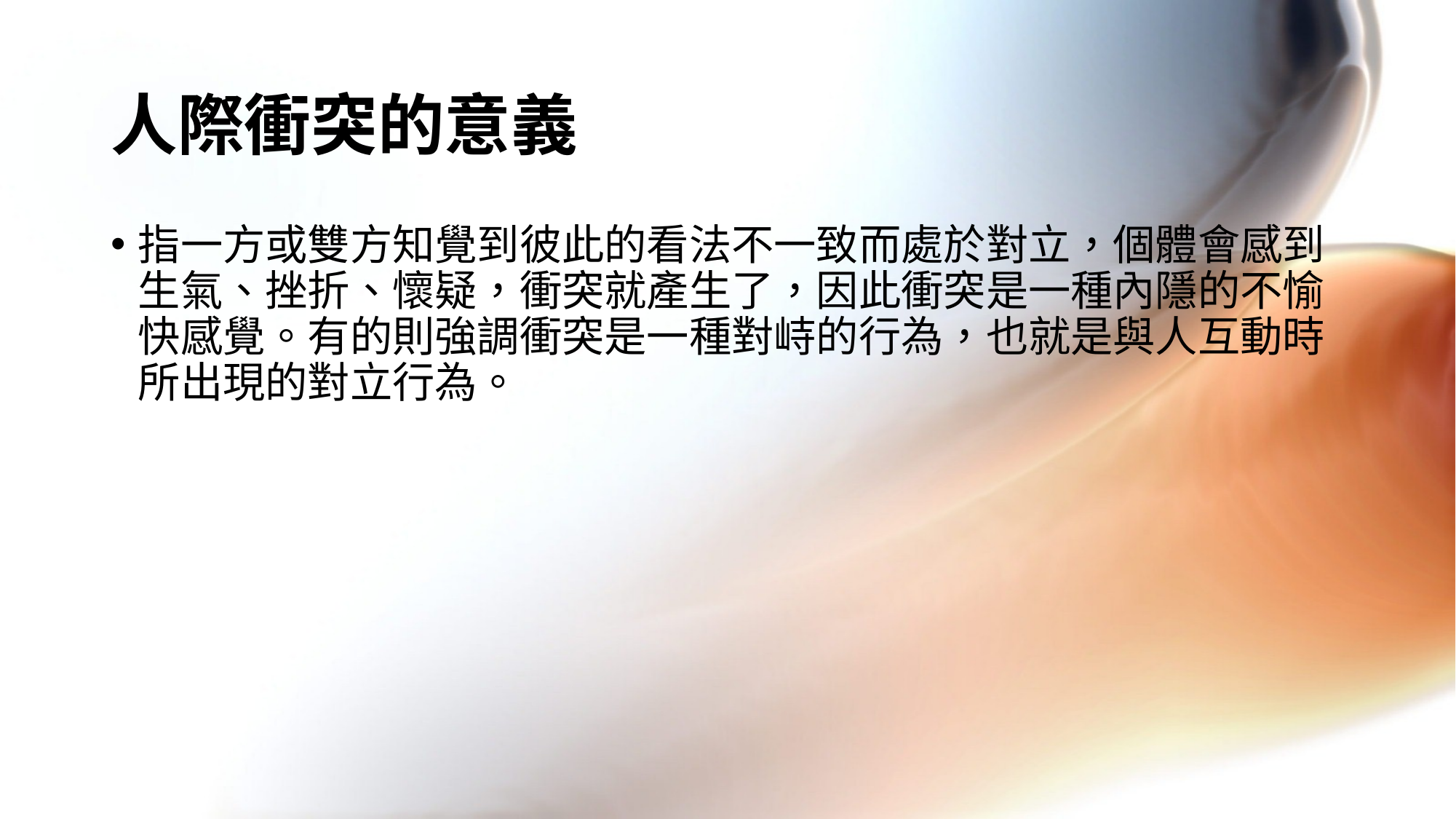

# 人際衝突的意義
指一方或雙方知覺到彼此的看法不一致而處於對立，個體會感到生氣、挫折、懷疑，衝突就產生了，因此衝突是一種內隱的不愉快感覺。有的則強調衝突是一種對峙的行為，也就是與人互動時所出現的對立行為。